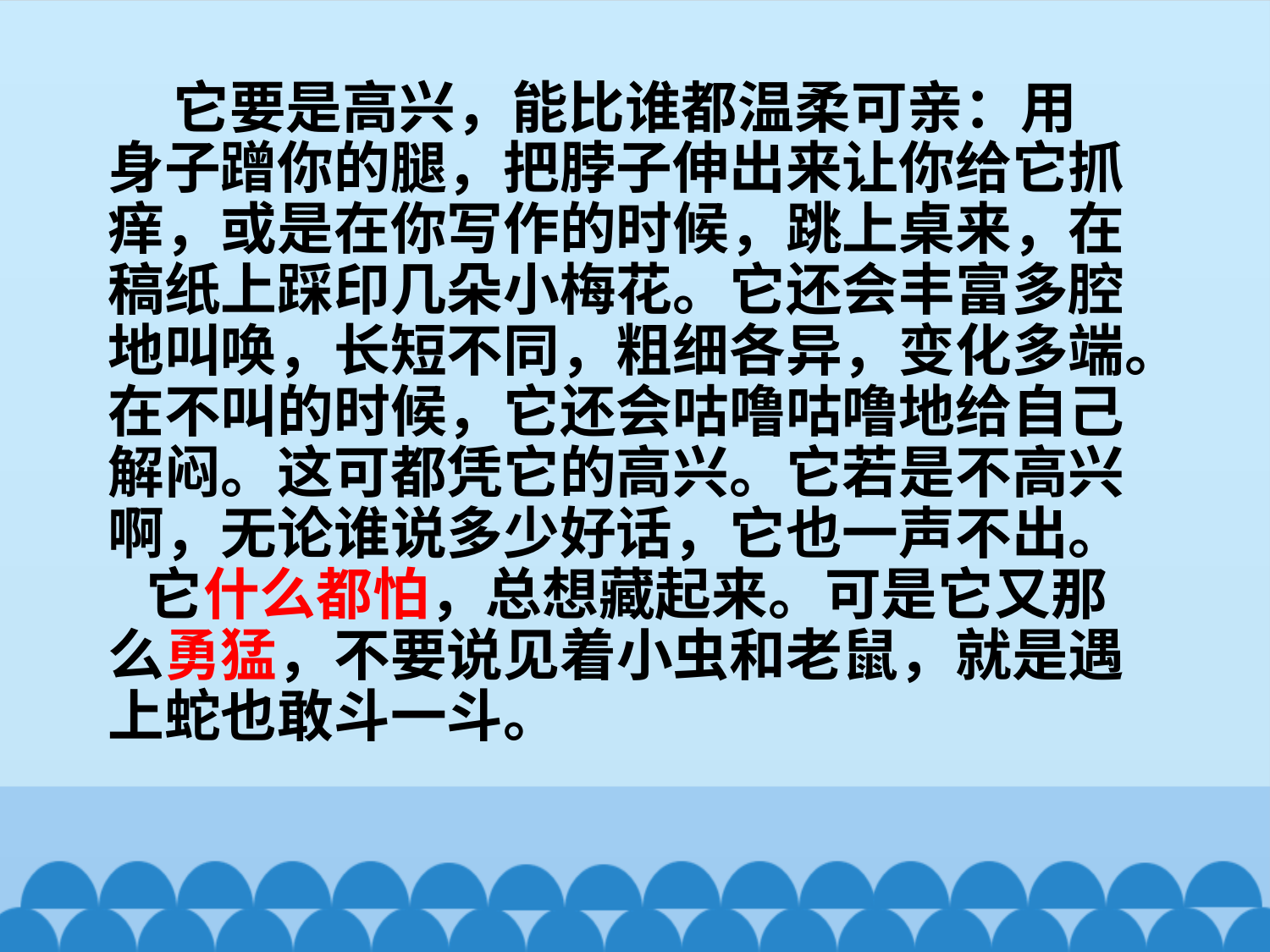

# 它要是高兴，能比谁都温柔可亲：用身子蹭你的腿，把脖子伸出来让你给它抓痒，或是在你写作的时候，跳上桌来，在稿纸上踩印几朵小梅花。它还会丰富多腔地叫唤，长短不同，粗细各异，变化多端。在不叫的时候，它还会咕噜咕噜地给自己解闷。这可都凭它的高兴。它若是不高兴啊，无论谁说多少好话，它也一声不出。 它什么都怕，总想藏起来。可是它又那么勇猛，不要说见着小虫和老鼠，就是遇上蛇也敢斗一斗。